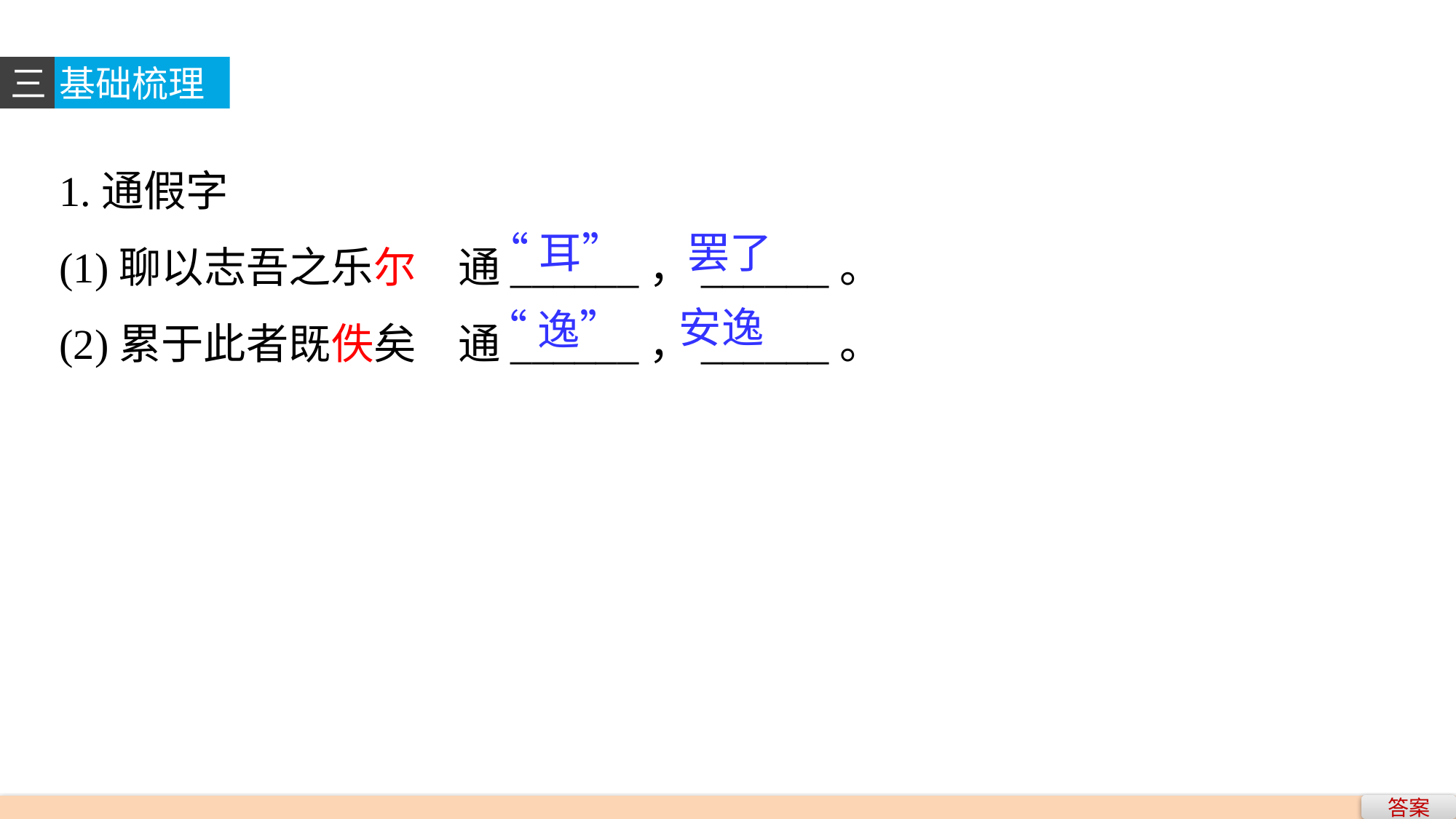

三
基础梳理
1.通假字
(1)聊以志吾之乐尔　通______，______。
(2)累于此者既佚矣　通______，______。
 “耳”
罢了
安逸
“逸”
答案